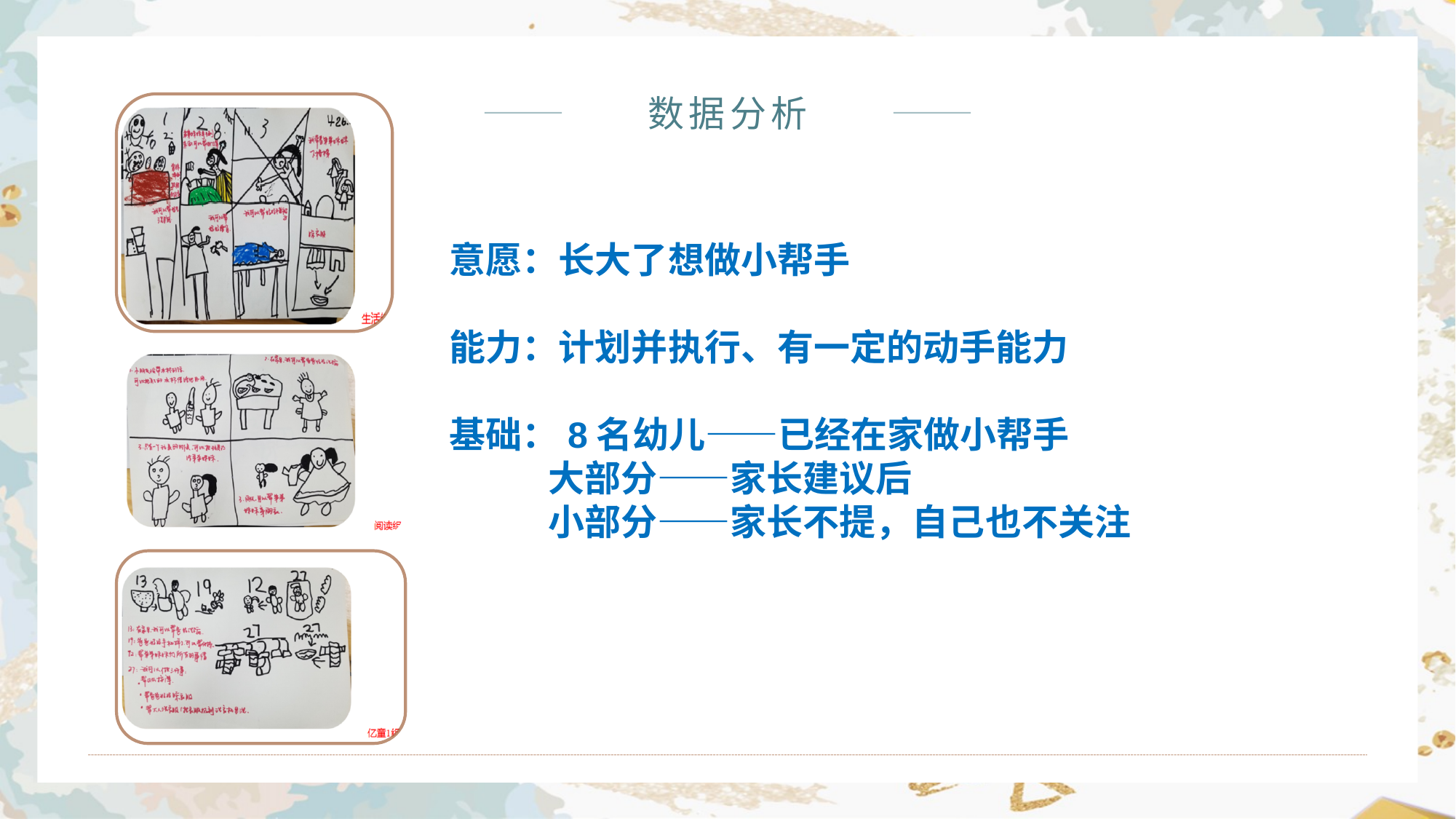

数据分析

意愿：长大了想做小帮手

能力：计划并执行、有一定的动手能力

基础：8名幼儿——已经在家做小帮手
           大部分——家长建议后
           小部分——家长不提，自己也不关注